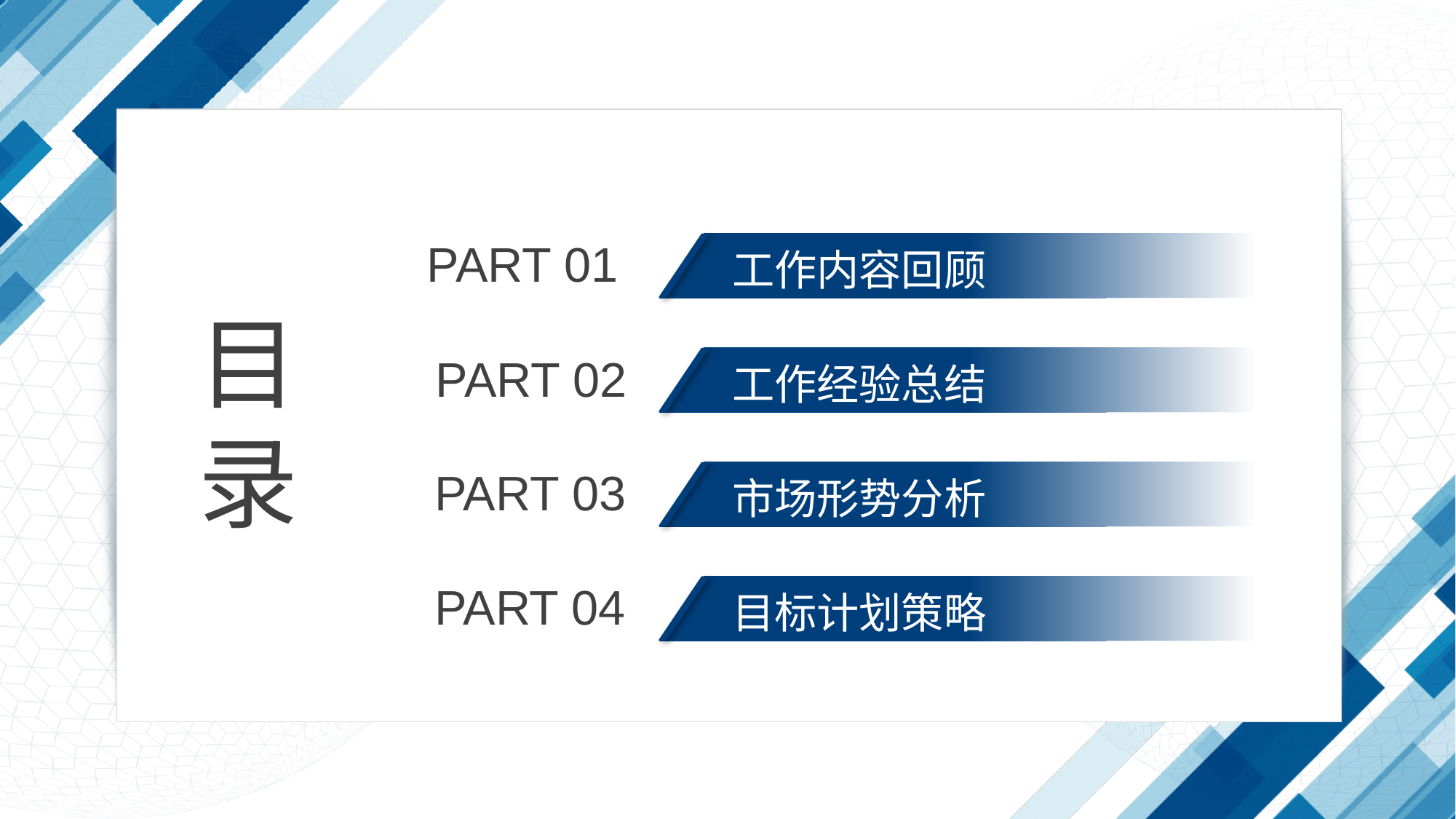

PART 01

工作内容回顾
目
录
PART 02

工作经验总结
PART 03

市场形势分析
PART 04

目标计划策略